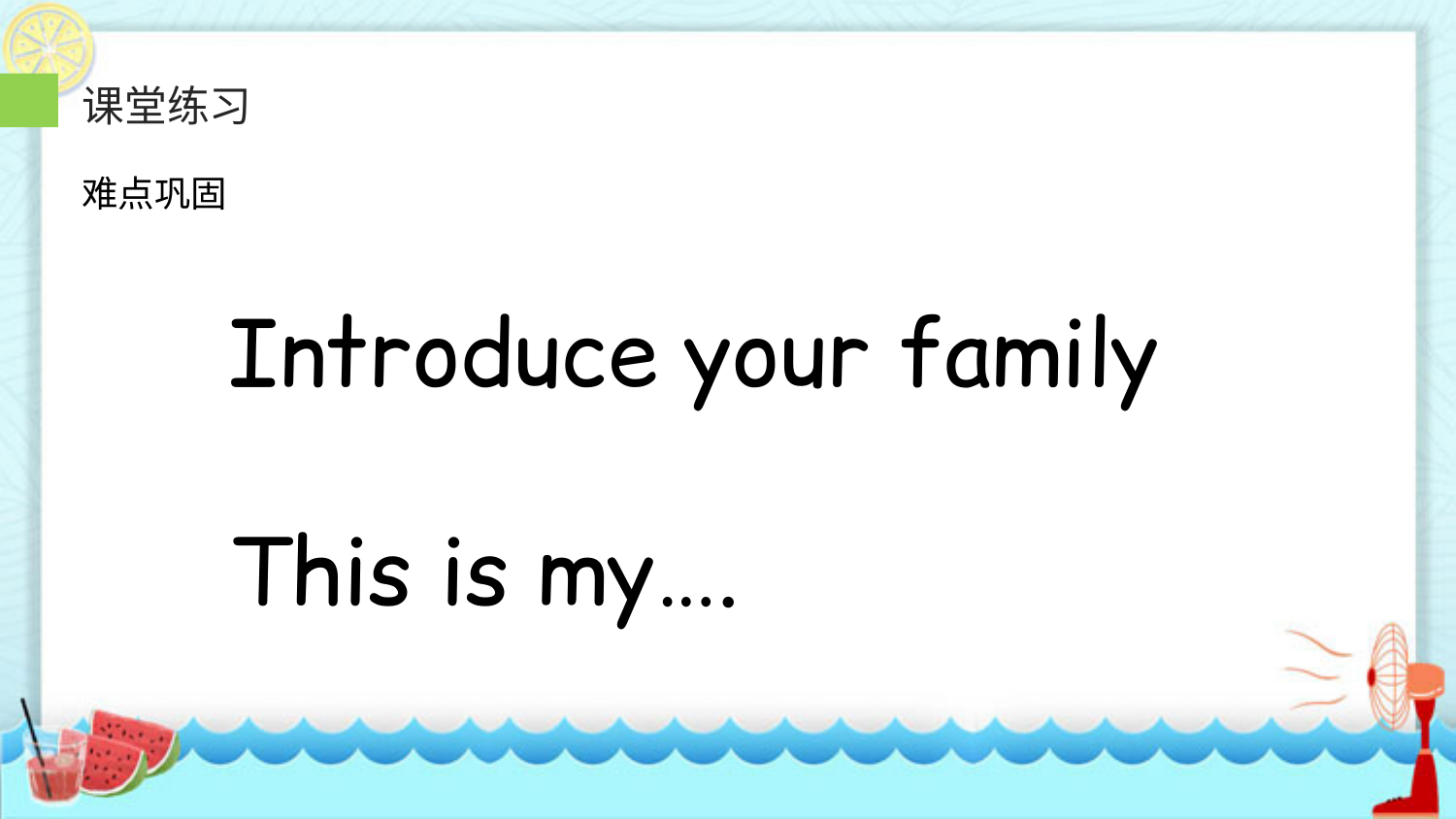

课堂练习

难点巩固
Introduce your family

This is my….
11